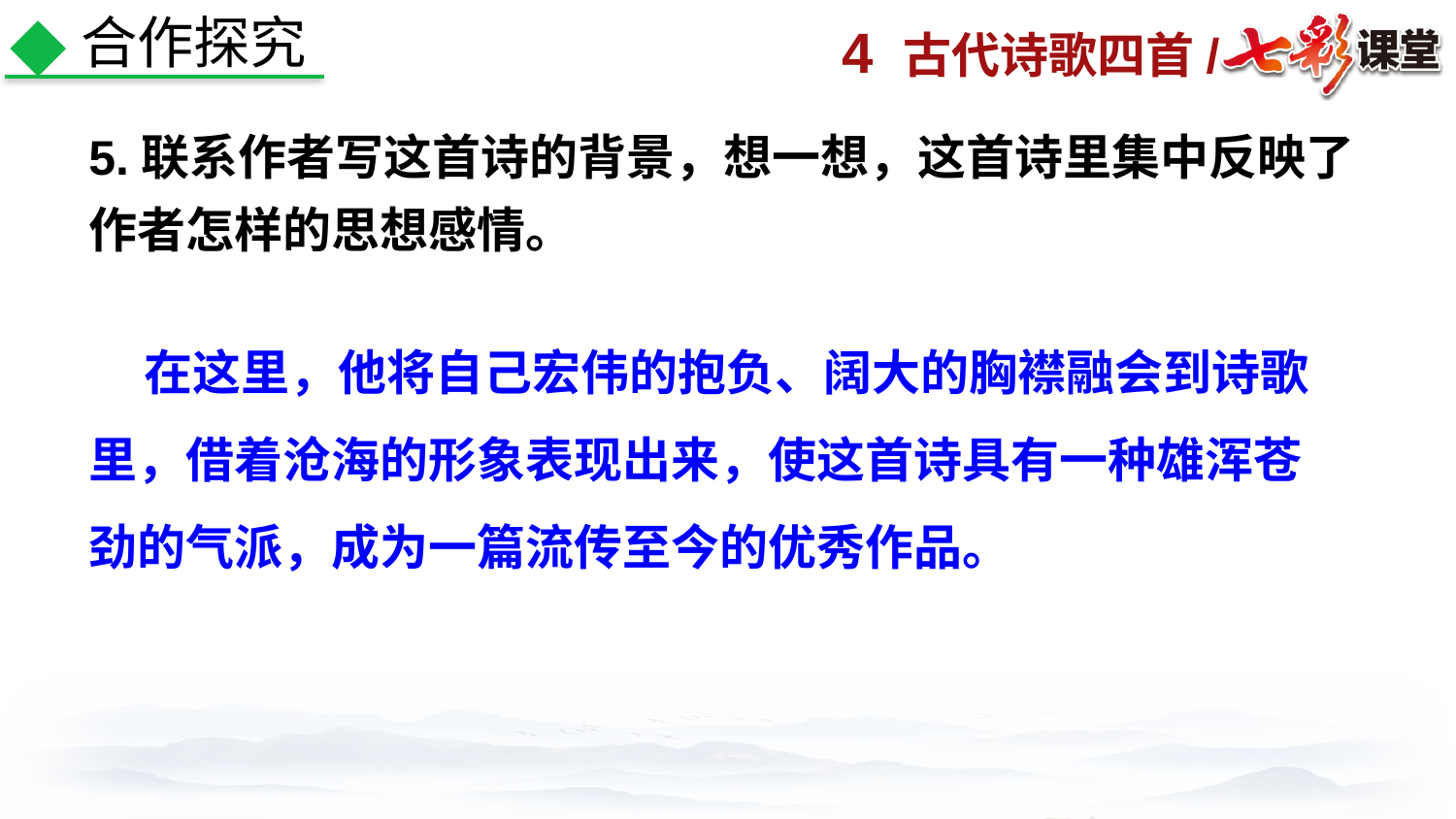

合作探究

5.联系作者写这首诗的背景，想一想，这首诗里集中反映了作者怎样的思想感情。
    在这里，他将自己宏伟的抱负、阔大的胸襟融会到诗歌里，借着沧海的形象表现出来，使这首诗具有一种雄浑苍劲的气派，成为一篇流传至今的优秀作品。